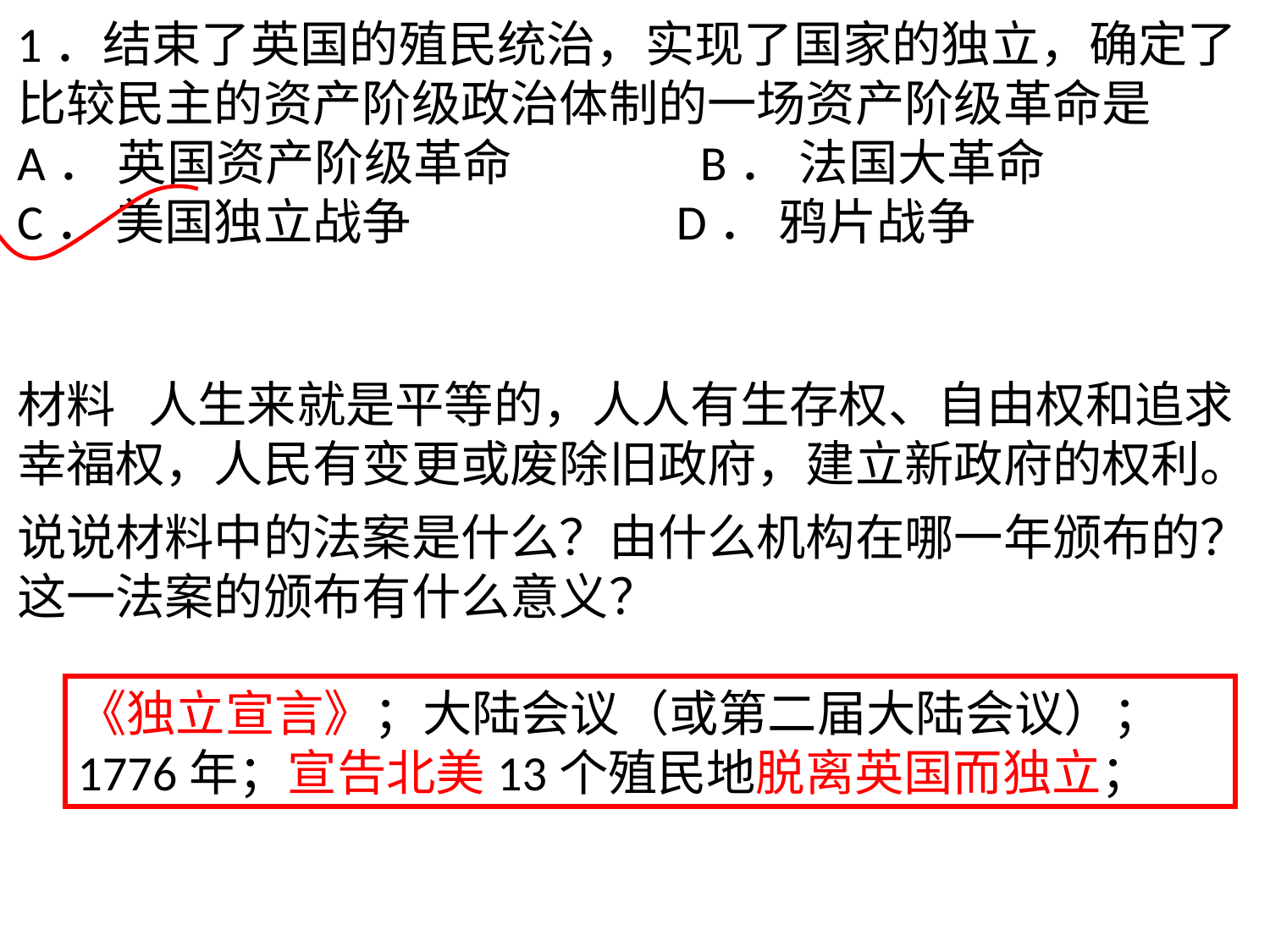

1．结束了英国的殖民统治，实现了国家的独立，确定了比较民主的资产阶级政治体制的一场资产阶级革命是
A． 英国资产阶级革命                B． 法国大革命
C． 美国独立战争                       D． 鸦片战争

材料   人生来就是平等的，人人有生存权、自由权和追求幸福权，人民有变更或废除旧政府，建立新政府的权利。
说说材料中的法案是什么？由什么机构在哪一年颁布的？这一法案的颁布有什么意义？
《独立宣言》；大陆会议（或第二届大陆会议）；1776年；宣告北美13个殖民地脱离英国而独立；